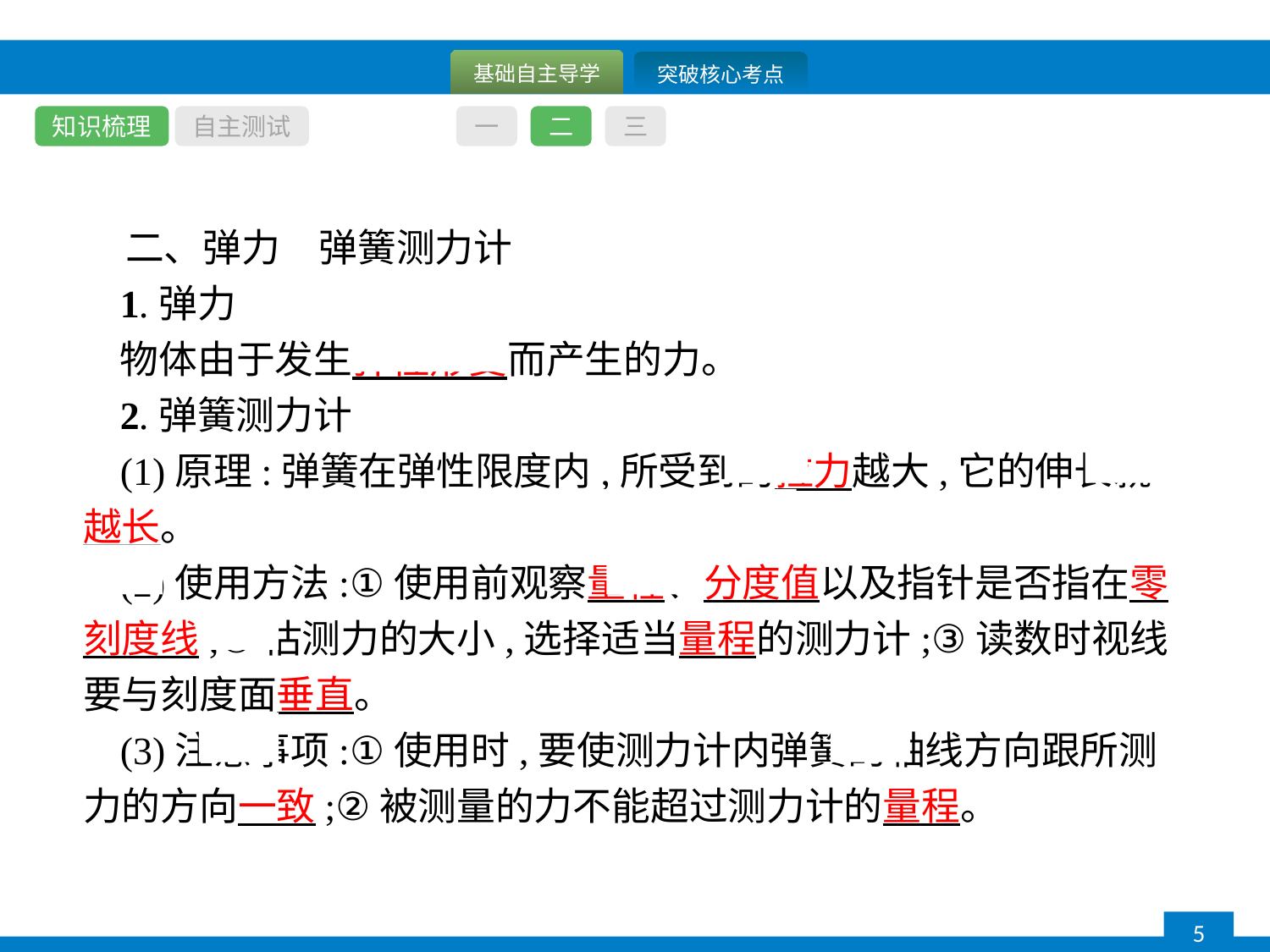

知识梳理
自主测试
一
二
三
二、弹力　弹簧测力计
1.弹力
物体由于发生弹性形变而产生的力。
2.弹簧测力计
(1)原理:弹簧在弹性限度内,所受到的拉力越大,它的伸长就越长。
(2)使用方法:①使用前观察量程、分度值以及指针是否指在零刻度线;②估测力的大小,选择适当量程的测力计;③读数时视线要与刻度面垂直。
(3)注意事项:①使用时,要使测力计内弹簧的轴线方向跟所测力的方向一致;②被测量的力不能超过测力计的量程。